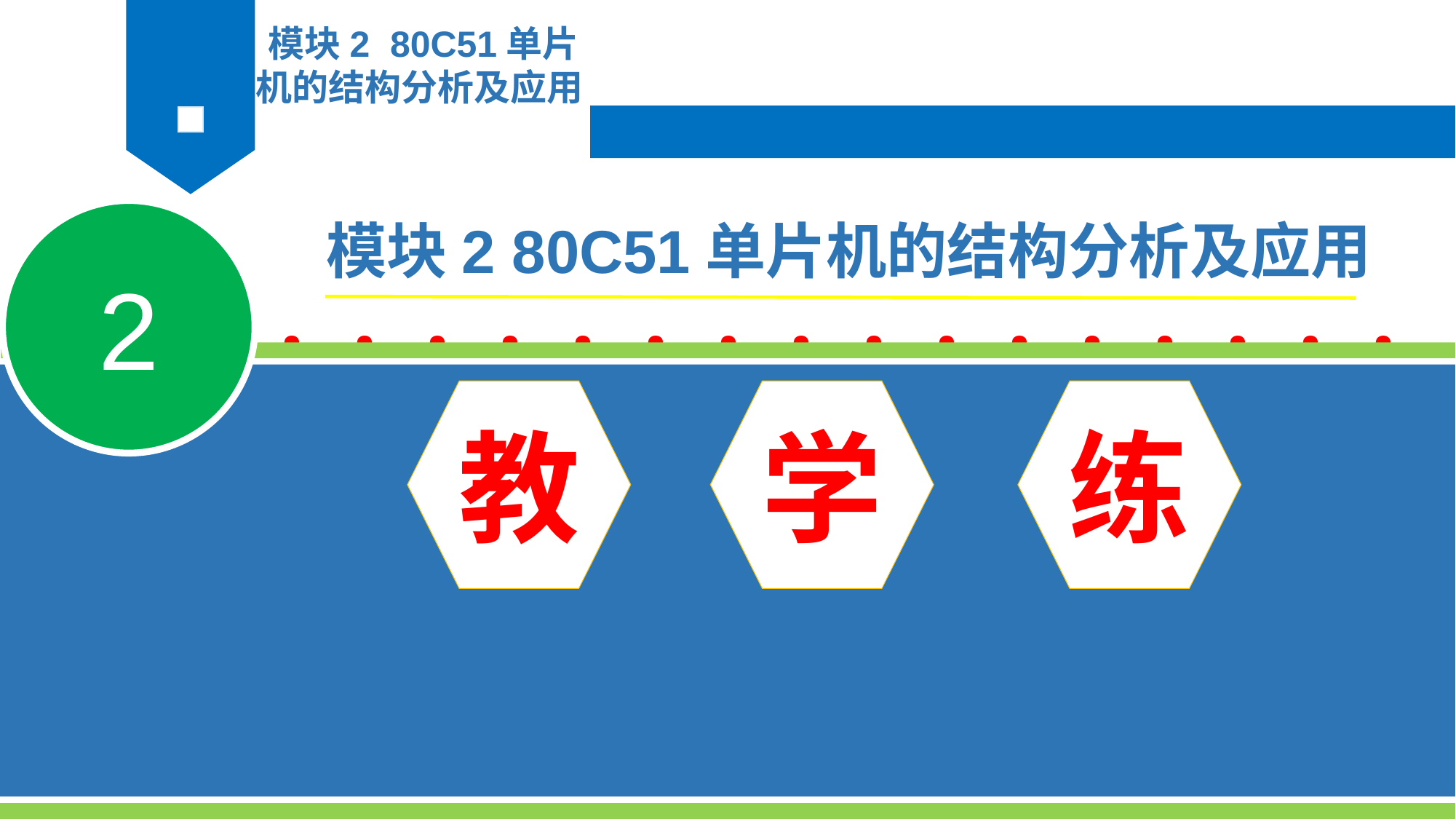

····················

模块2  80C51单片机的结构分析及应用

2
模块2 80C51单片机的结构分析及应用

教
学
练